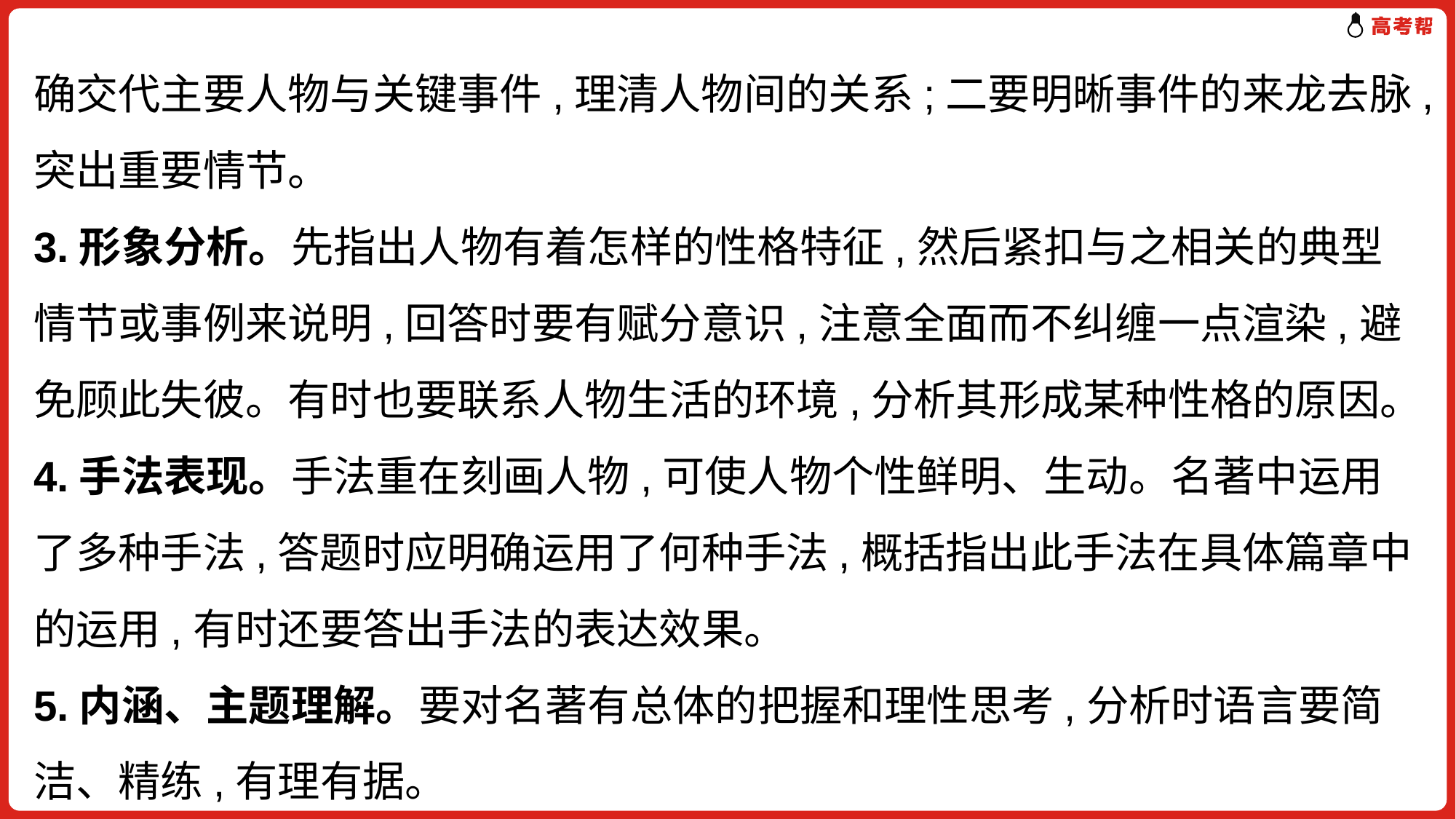

确交代主要人物与关键事件,理清人物间的关系;二要明晰事件的来龙去脉,突出重要情节。
3.形象分析。先指出人物有着怎样的性格特征,然后紧扣与之相关的典型情节或事例来说明,回答时要有赋分意识,注意全面而不纠缠一点渲染,避免顾此失彼。有时也要联系人物生活的环境,分析其形成某种性格的原因。
4.手法表现。手法重在刻画人物,可使人物个性鲜明、生动。名著中运用了多种手法,答题时应明确运用了何种手法,概括指出此手法在具体篇章中的运用,有时还要答出手法的表达效果。
5.内涵、主题理解。要对名著有总体的把握和理性思考,分析时语言要简洁、精练,有理有据。